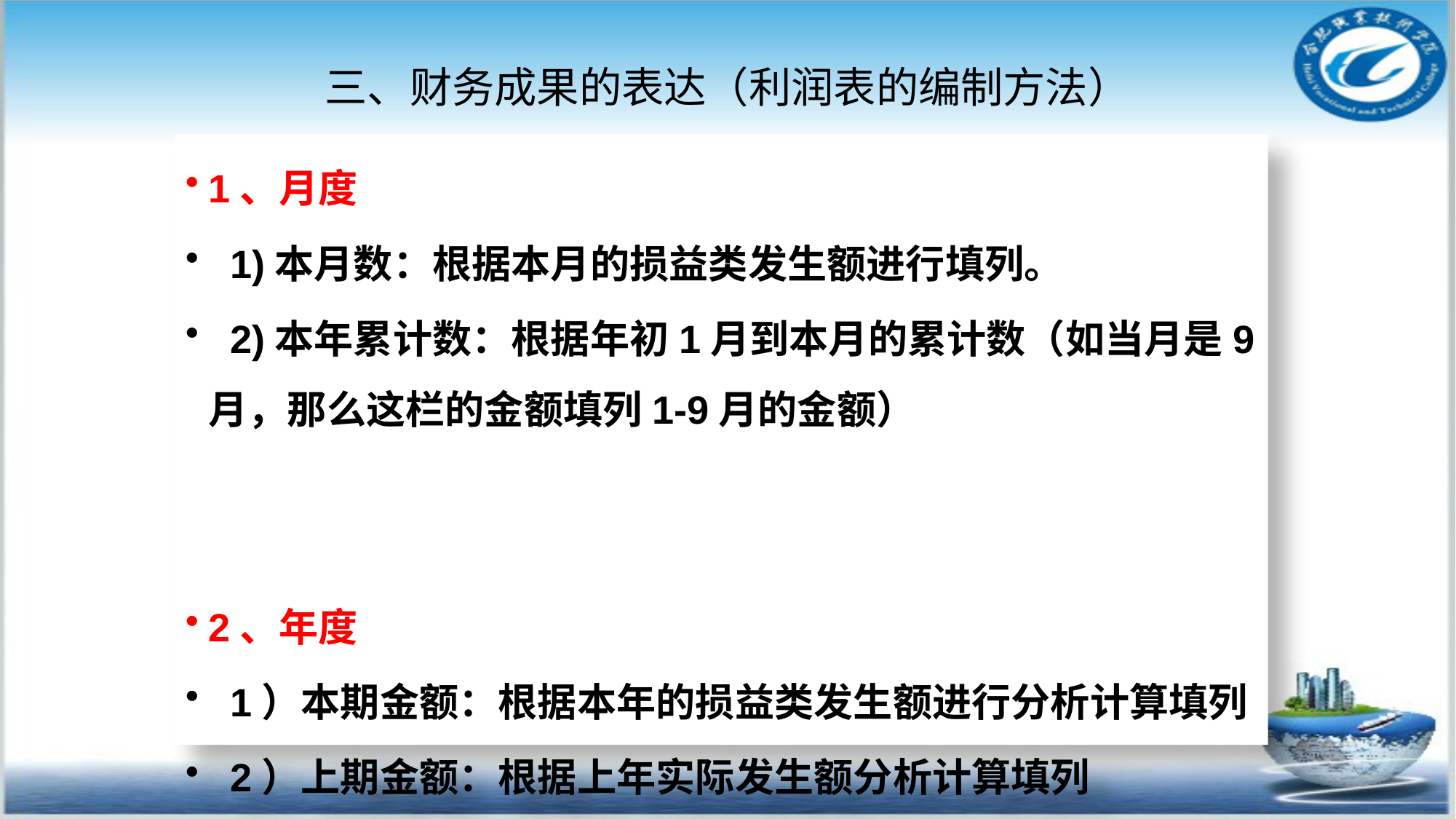

# 三、财务成果的表达（利润表的编制方法）
1、月度
  1)本月数：根据本月的损益类发生额进行填列。
  2)本年累计数：根据年初1月到本月的累计数（如当月是9月，那么这栏的金额填列1-9月的金额）
2、年度
  1）本期金额：根据本年的损益类发生额进行分析计算填列
  2）上期金额：根据上年实际发生额分析计算填列